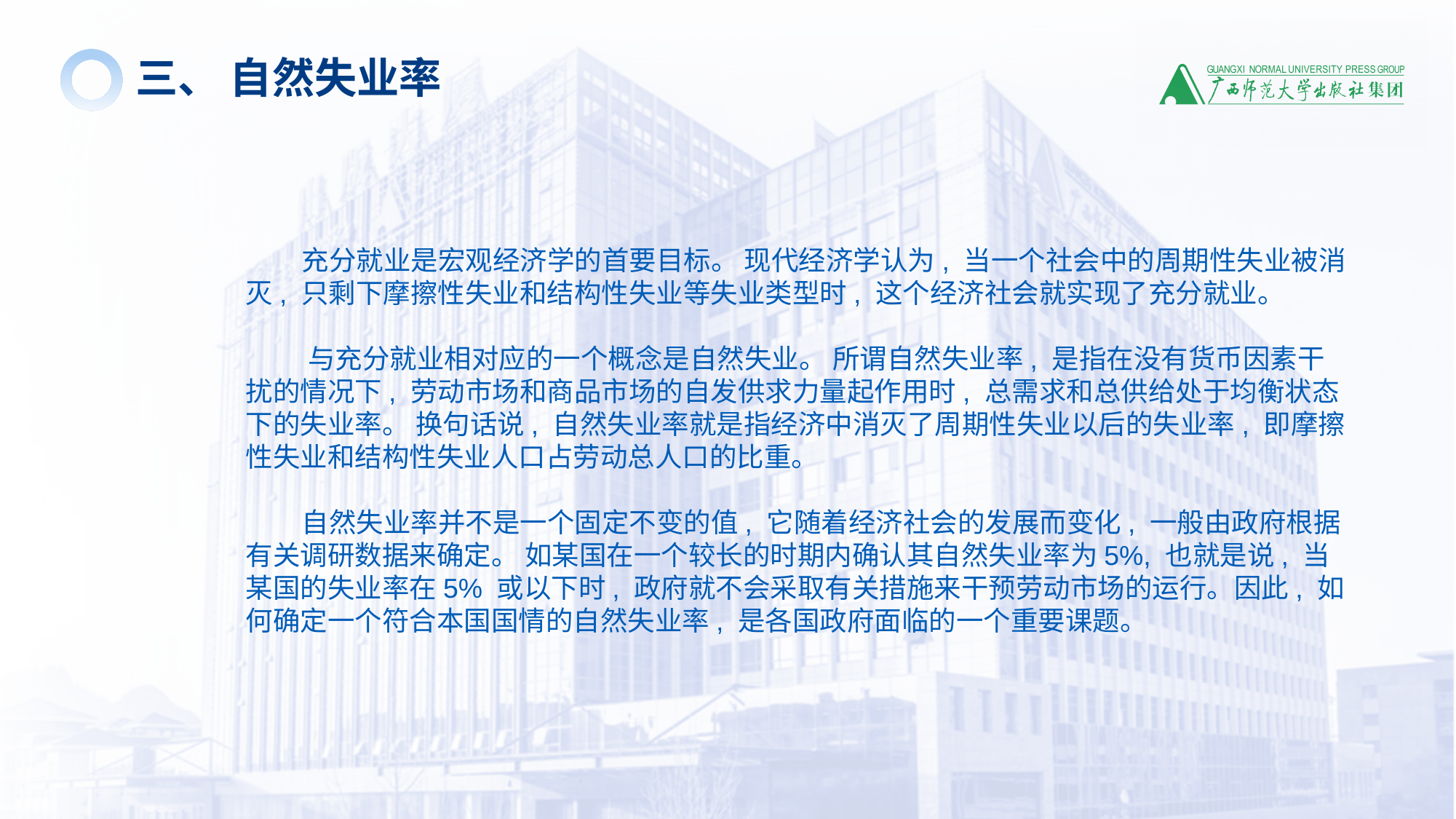

三、 自然失业率

        充分就业是宏观经济学的首要目标。 现代经济学认为, 当一个社会中的周期性失业被消灭, 只剩下摩擦性失业和结构性失业等失业类型时, 这个经济社会就实现了充分就业。

         与充分就业相对应的一个概念是自然失业。 所谓自然失业率, 是指在没有货币因素干扰的情况下, 劳动市场和商品市场的自发供求力量起作用时, 总需求和总供给处于均衡状态下的失业率。 换句话说, 自然失业率就是指经济中消灭了周期性失业以后的失业率, 即摩擦性失业和结构性失业人口占劳动总人口的比重。

        自然失业率并不是一个固定不变的值, 它随着经济社会的发展而变化, 一般由政府根据有关调研数据来确定。 如某国在一个较长的时期内确认其自然失业率为5%, 也就是说, 当某国的失业率在5% 或以下时, 政府就不会采取有关措施来干预劳动市场的运行。因此, 如何确定一个符合本国国情的自然失业率, 是各国政府面临的一个重要课题。